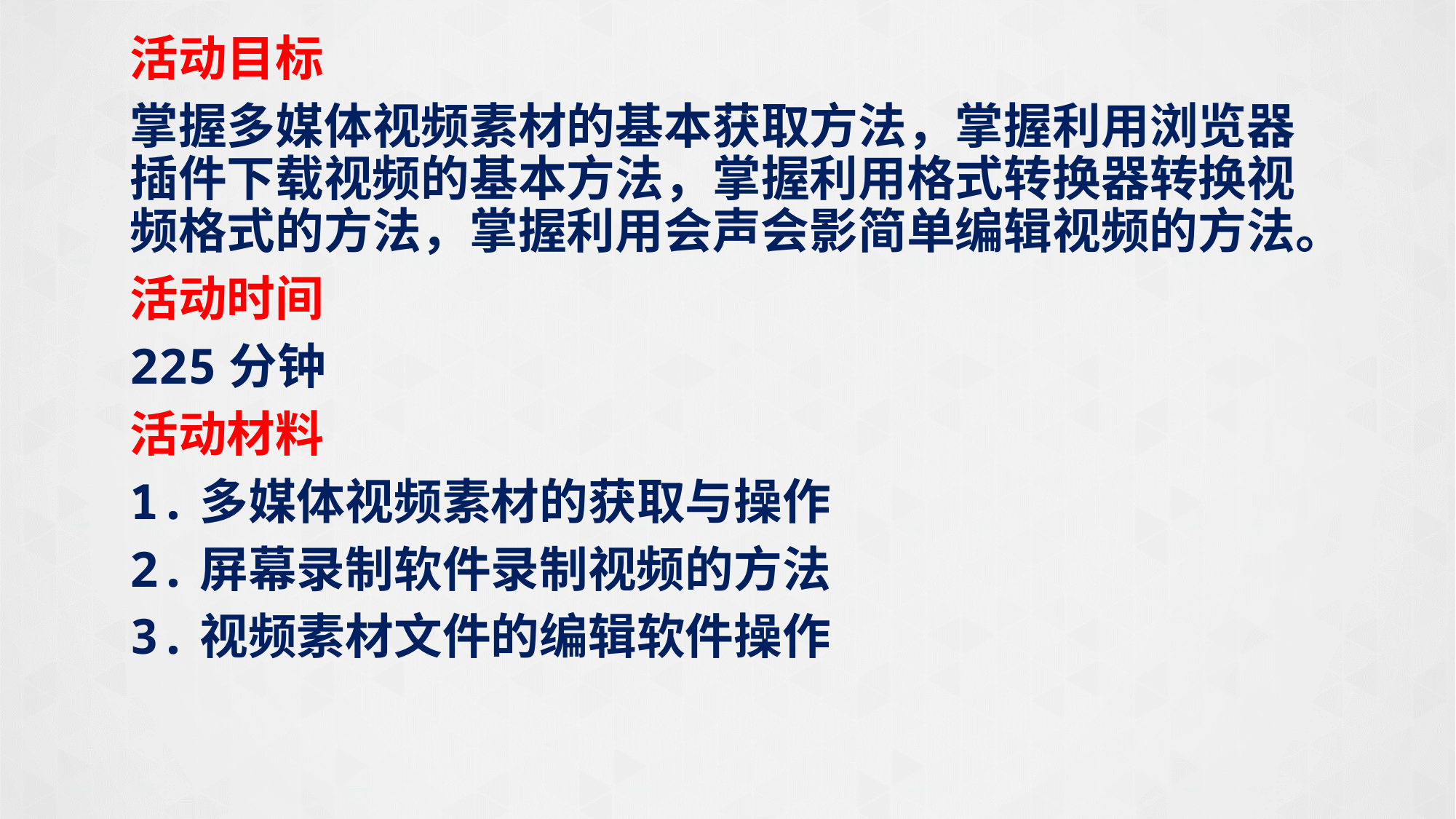

活动目标
掌握多媒体视频素材的基本获取方法，掌握利用浏览器插件下载视频的基本方法，掌握利用格式转换器转换视频格式的方法，掌握利用会声会影简单编辑视频的方法。
活动时间
225分钟
活动材料
1.多媒体视频素材的获取与操作
2.屏幕录制软件录制视频的方法
3.视频素材文件的编辑软件操作